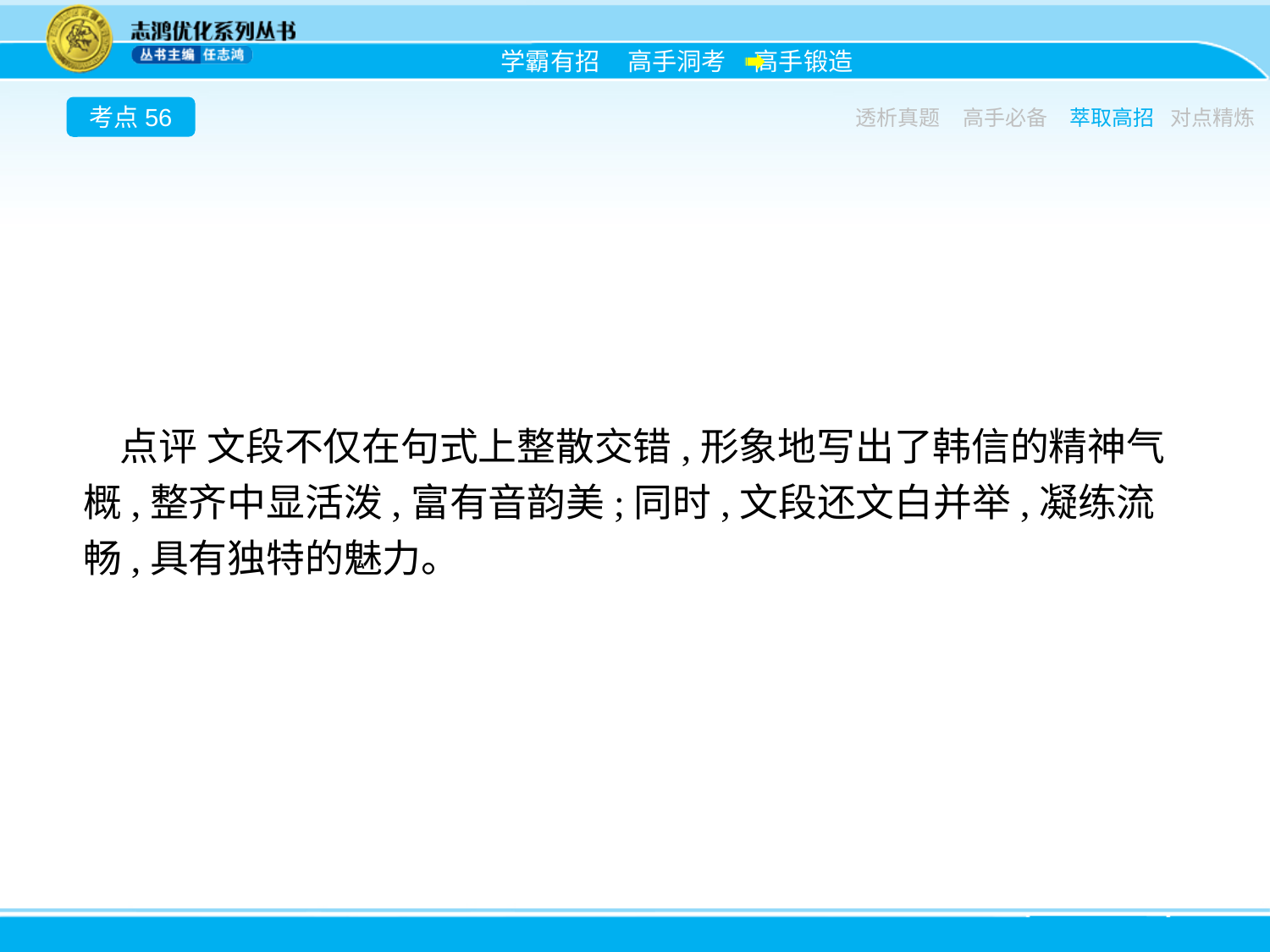

考点56
透析真题
高手必备
萃取高招
对点精炼
点评 文段不仅在句式上整散交错,形象地写出了韩信的精神气概,整齐中显活泼,富有音韵美;同时,文段还文白并举,凝练流畅,具有独特的魅力。